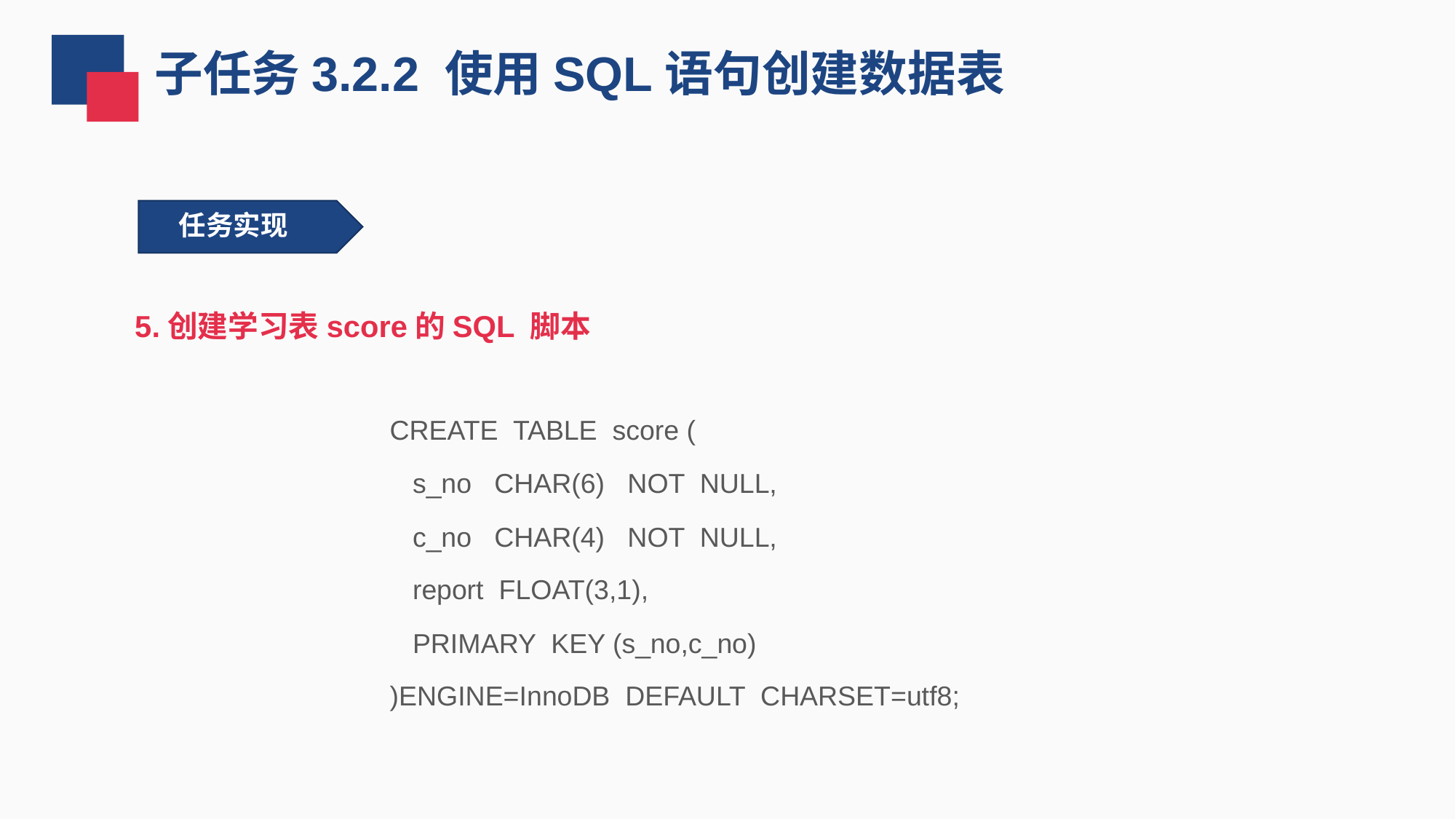

子任务3.2.2 使用SQL语句创建数据表

任务实现
5.创建学习表score的SQL 脚本

CREATE  TABLE  score (
   s_no   CHAR(6)   NOT  NULL,
   c_no   CHAR(4)   NOT  NULL,
   report  FLOAT(3,1),
   PRIMARY  KEY (s_no,c_no)
)ENGINE=InnoDB  DEFAULT  CHARSET=utf8;